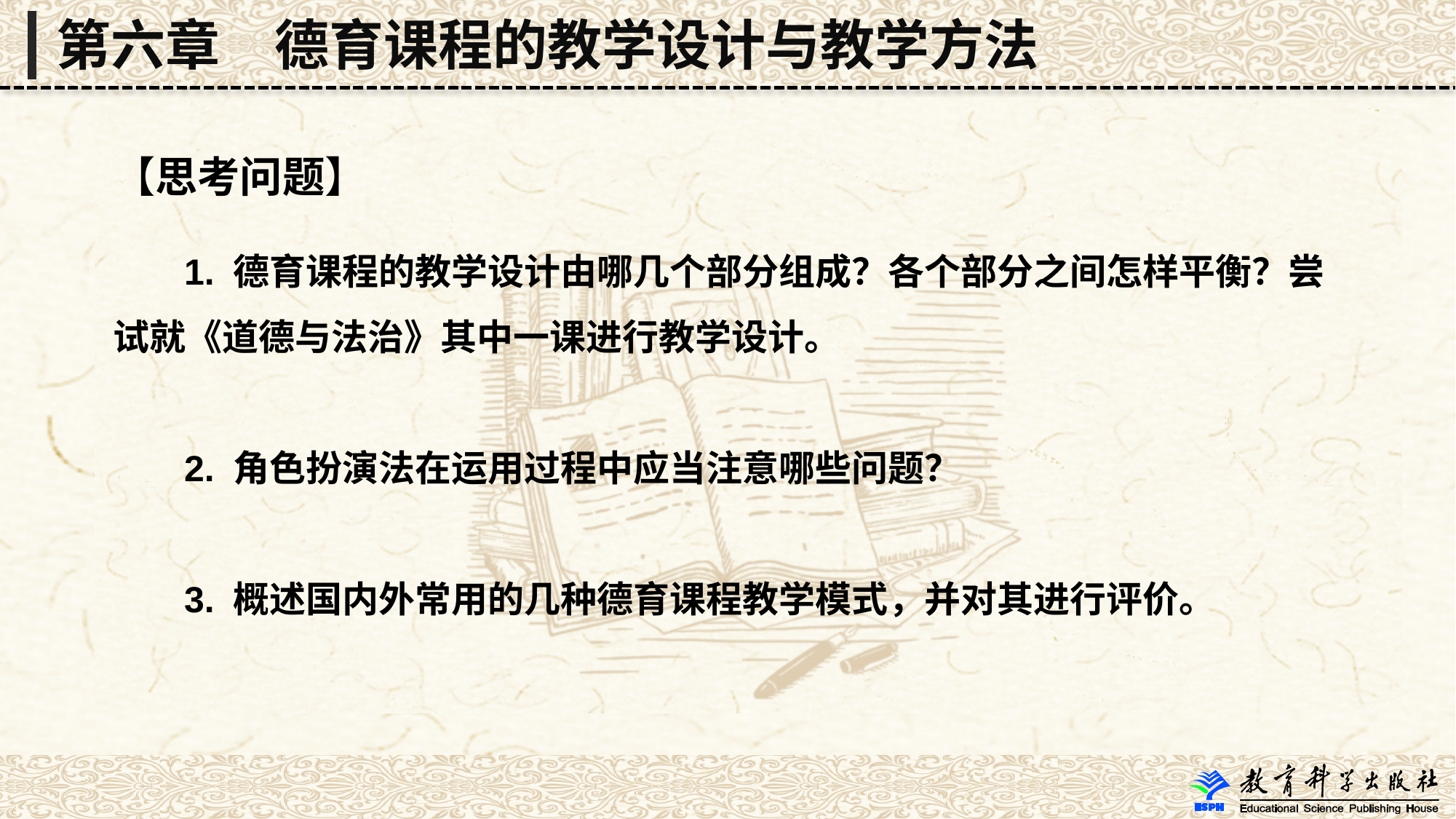

第六章　德育课程的教学设计与教学方法
【思考问题】

       1. 德育课程的教学设计由哪几个部分组成？各个部分之间怎样平衡？尝
试就《道德与法治》其中一课进行教学设计。

       2. 角色扮演法在运用过程中应当注意哪些问题？

       3. 概述国内外常用的几种德育课程教学模式，并对其进行评价。